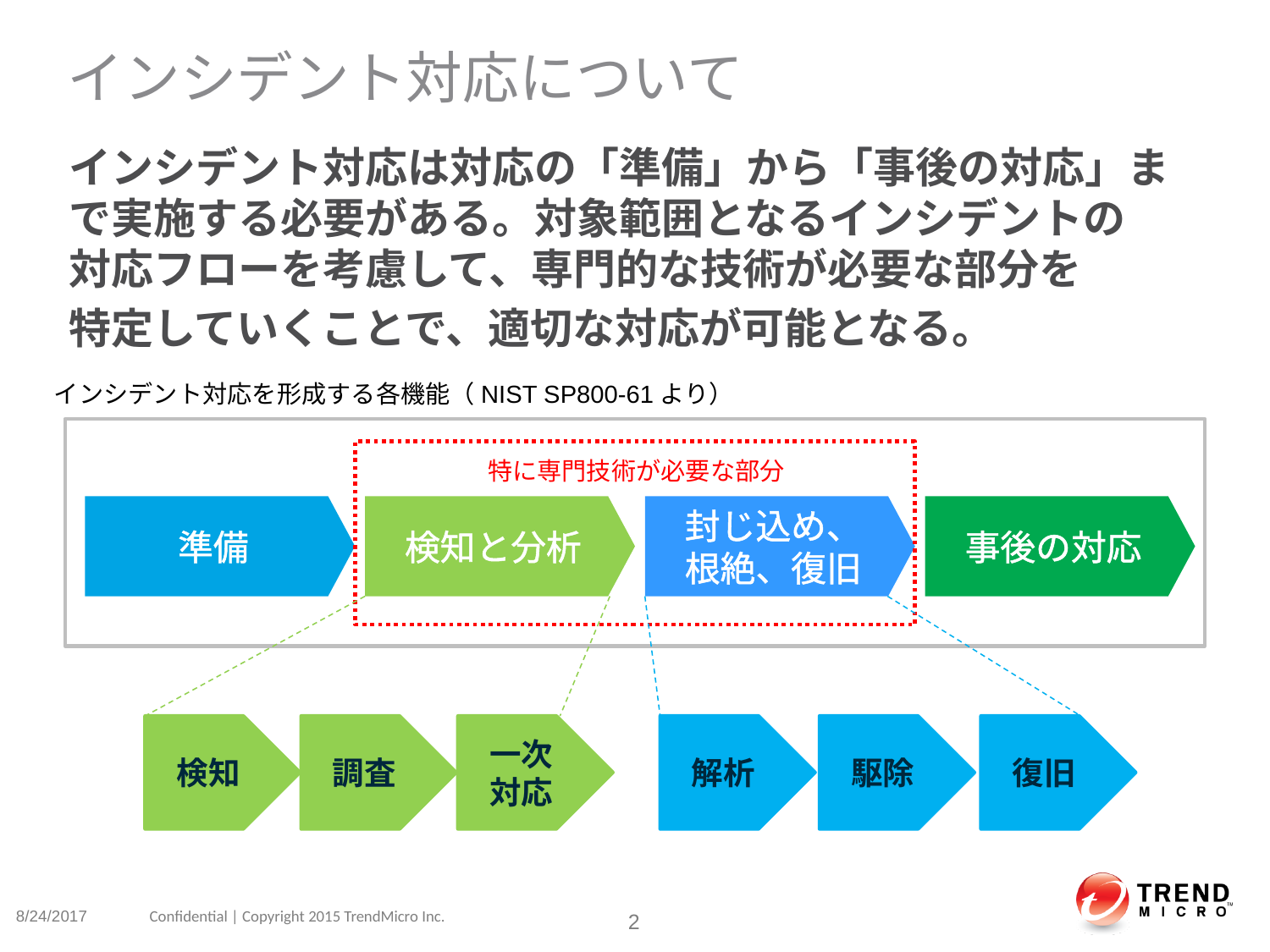

# インシデント対応について
インシデント対応は対応の「準備」から「事後の対応」まで実施する必要がある。対象範囲となるインシデントの        対応フローを考慮して、専門的な技術が必要な部分を
特定していくことで、適切な対応が可能となる。
インシデント対応を形成する各機能（NIST SP800-61より）

特に専門技術が必要な部分
準備
検知と分析
封じ込め、
根絶、復旧
事後の対応
検知
調査
一次
対応
解析
駆除
復旧
8/24/2017
Confidential | Copyright 2015 TrendMicro Inc.
2